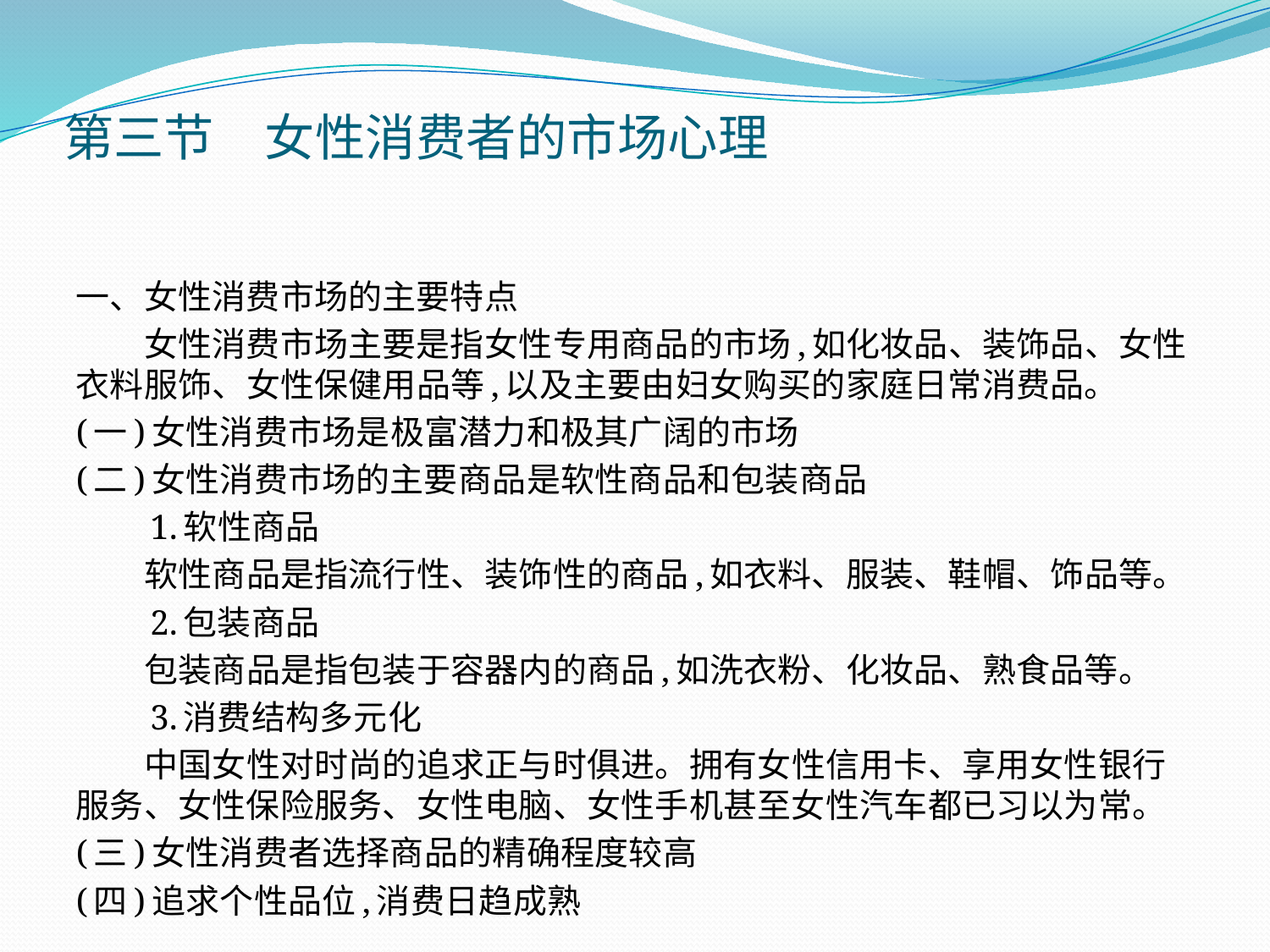

# 第三节　女性消费者的市场心理
一、女性消费市场的主要特点
　　女性消费市场主要是指女性专用商品的市场,如化妆品、装饰品、女性衣料服饰、女性保健用品等,以及主要由妇女购买的家庭日常消费品。
(一)女性消费市场是极富潜力和极其广阔的市场
(二)女性消费市场的主要商品是软性商品和包装商品
　　1.软性商品
　　软性商品是指流行性、装饰性的商品,如衣料、服装、鞋帽、饰品等。
　　2.包装商品
　　包装商品是指包装于容器内的商品,如洗衣粉、化妆品、熟食品等。
　　3.消费结构多元化
　　中国女性对时尚的追求正与时俱进。拥有女性信用卡、享用女性银行服务、女性保险服务、女性电脑、女性手机甚至女性汽车都已习以为常。
(三)女性消费者选择商品的精确程度较高
(四)追求个性品位,消费日趋成熟